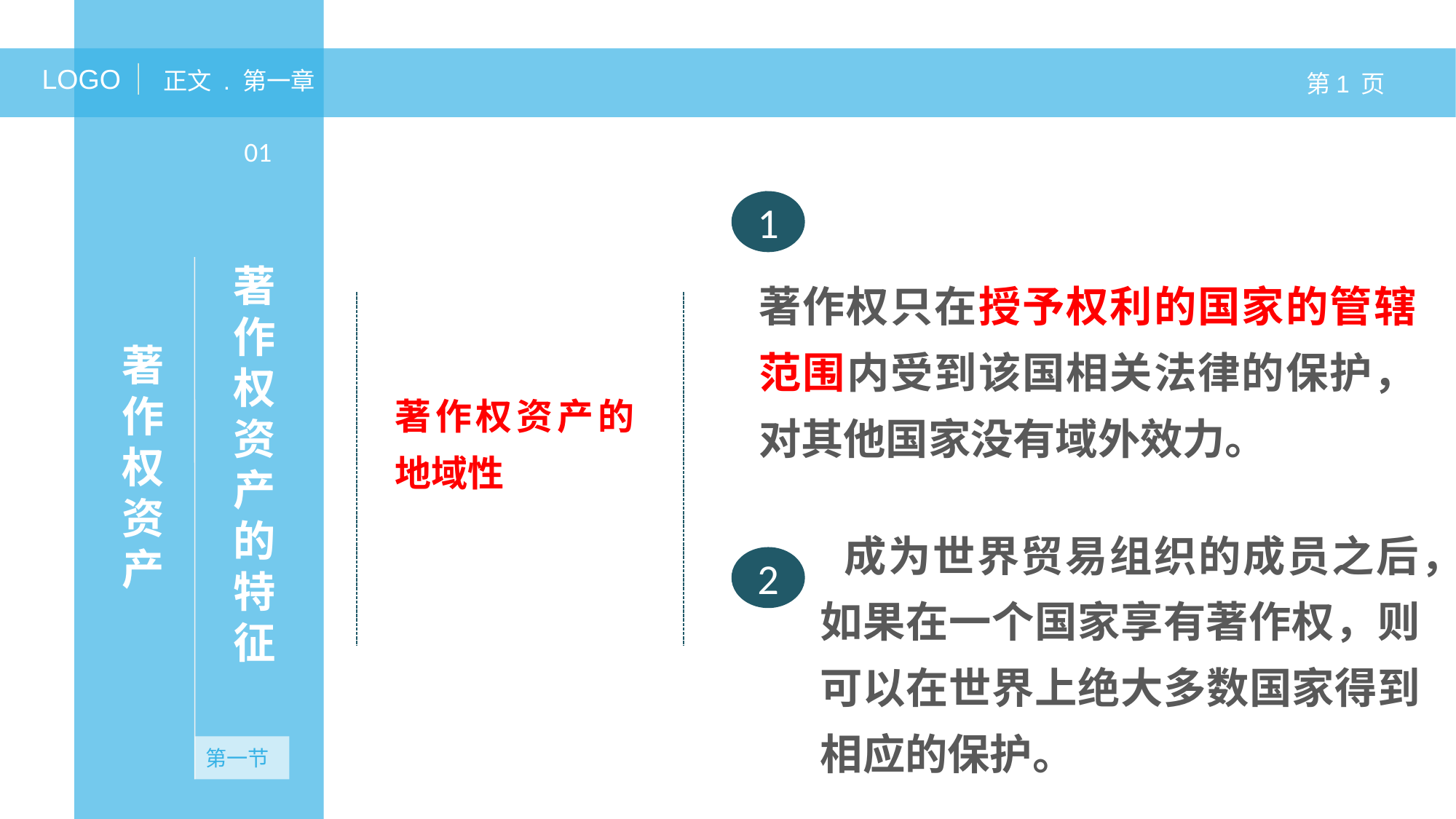

LOGO
正文 . 第一章

第1 页
01
1

著作权资产的特征

著作权只在授予权利的国家的管辖范围内受到该国相关法律的保护，对其他国家没有域外效力。
著作权资产

著作权资产的地域性
 成为世界贸易组织的成员之后，如果在一个国家享有著作权，则可以在世界上绝大多数国家得到相应的保护。
2
2
第一节